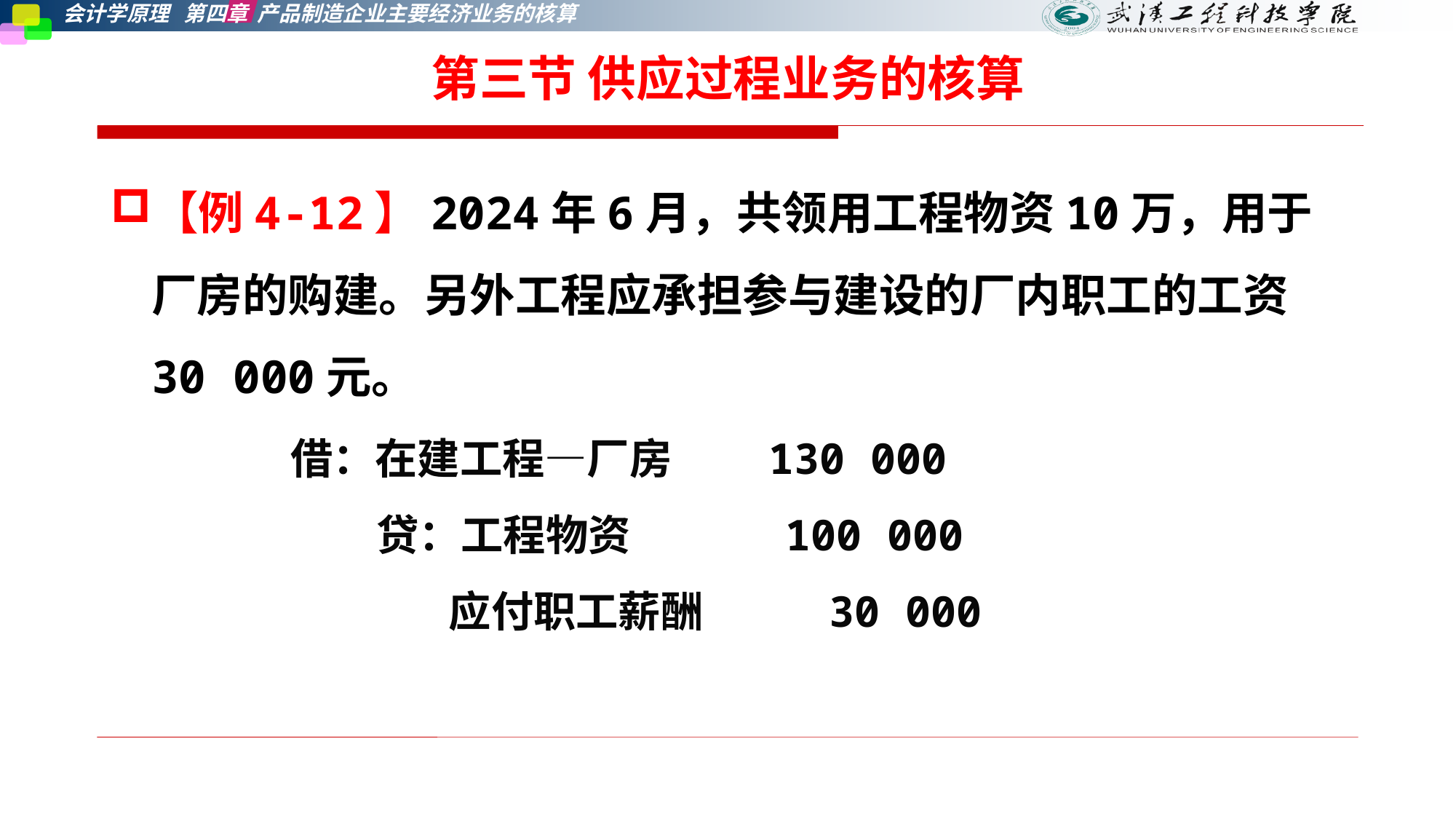

第三节 供应过程业务的核算
【例4-12】2024年6月，共领用工程物资10万，用于厂房的购建。另外工程应承担参与建设的厂内职工的工资30 000元。
借：在建工程—厂房         130 000
贷：工程物资               100 000
  应付职工薪酬            30 000